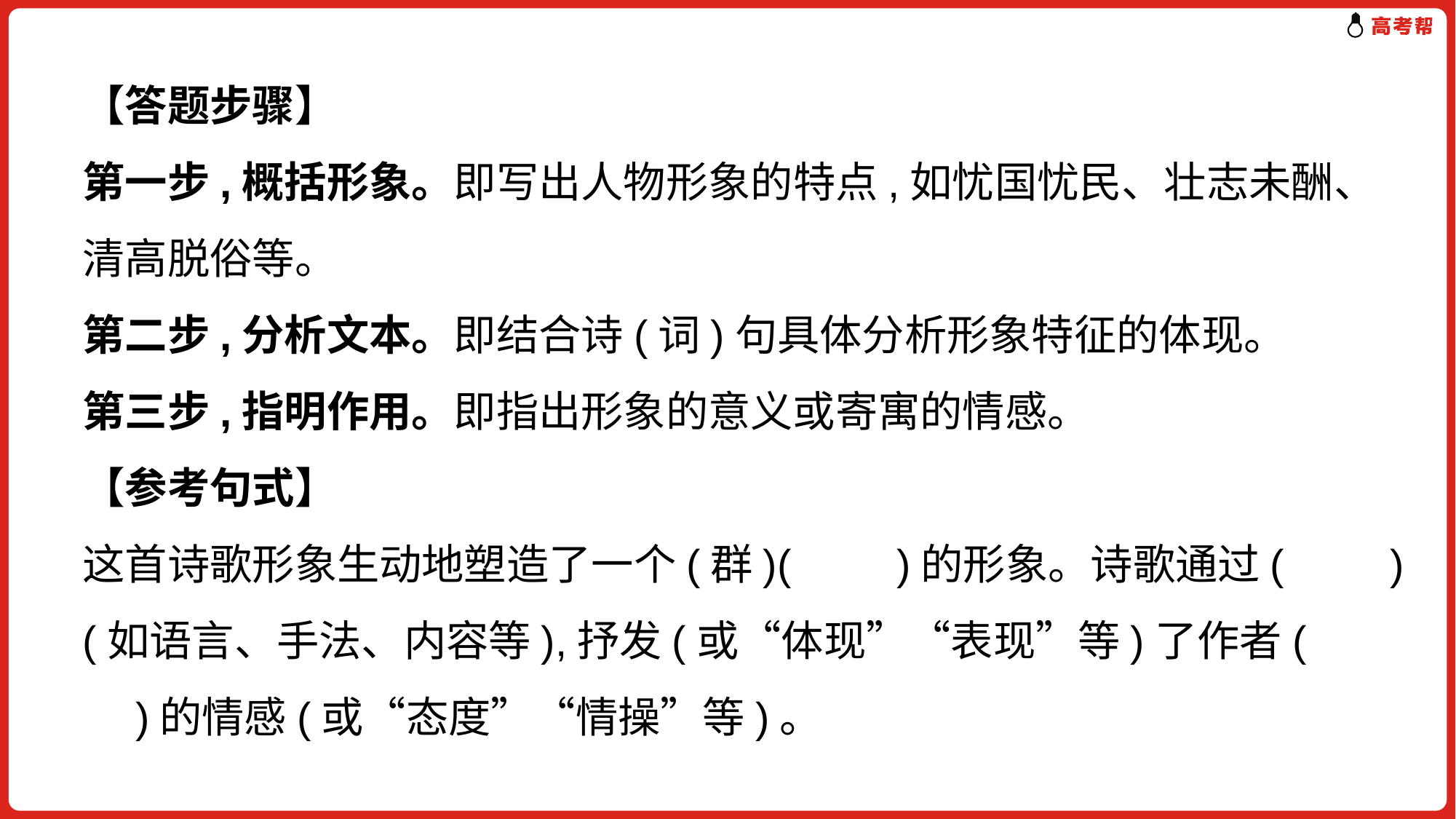

【答题步骤】
第一步,概括形象。即写出人物形象的特点,如忧国忧民、壮志未酬、清高脱俗等。
第二步,分析文本。即结合诗(词)句具体分析形象特征的体现。
第三步,指明作用。即指出形象的意义或寄寓的情感。
【参考句式】
这首诗歌形象生动地塑造了一个(群)(　　)的形象。诗歌通过(　　)(如语言、手法、内容等),抒发(或“体现”“表现”等)了作者(　　)的情感(或“态度”“情操”等)。